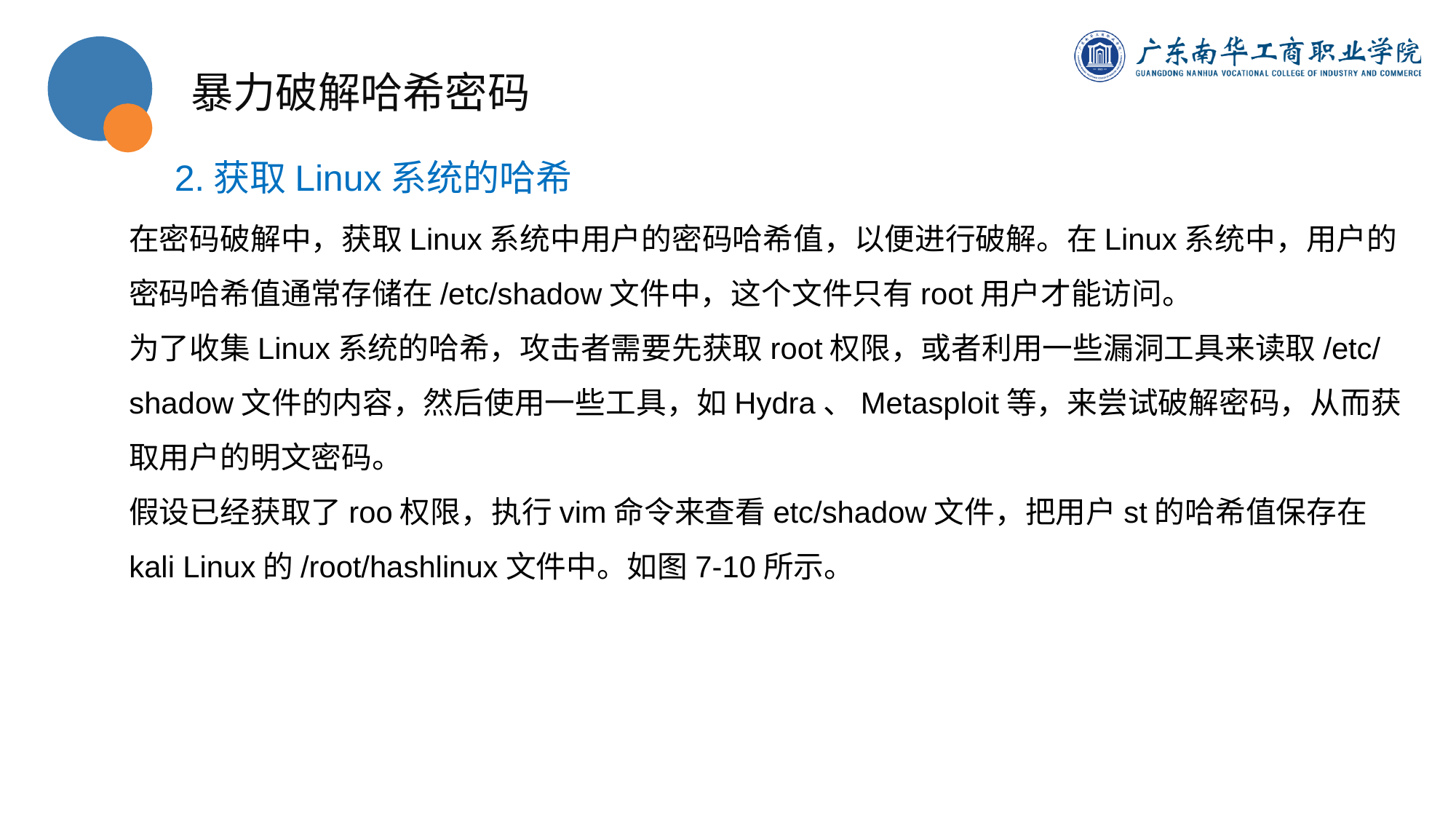

暴力破解哈希密码

2.获取Linux系统的哈希
在密码破解中，获取Linux系统中用户的密码哈希值，以便进行破解。在Linux系统中，用户的密码哈希值通常存储在/etc/shadow文件中，这个文件只有root用户才能访问。
为了收集Linux系统的哈希，攻击者需要先获取root权限，或者利用一些漏洞工具来读取/etc/shadow文件的内容，然后使用一些工具，如Hydra、Metasploit等，来尝试破解密码，从而获取用户的明文密码。
假设已经获取了roo权限，执行vim命令来查看etc/shadow文件，把用户st的哈希值保存在kali Linux的/root/hashlinux文件中。如图7-10所示。